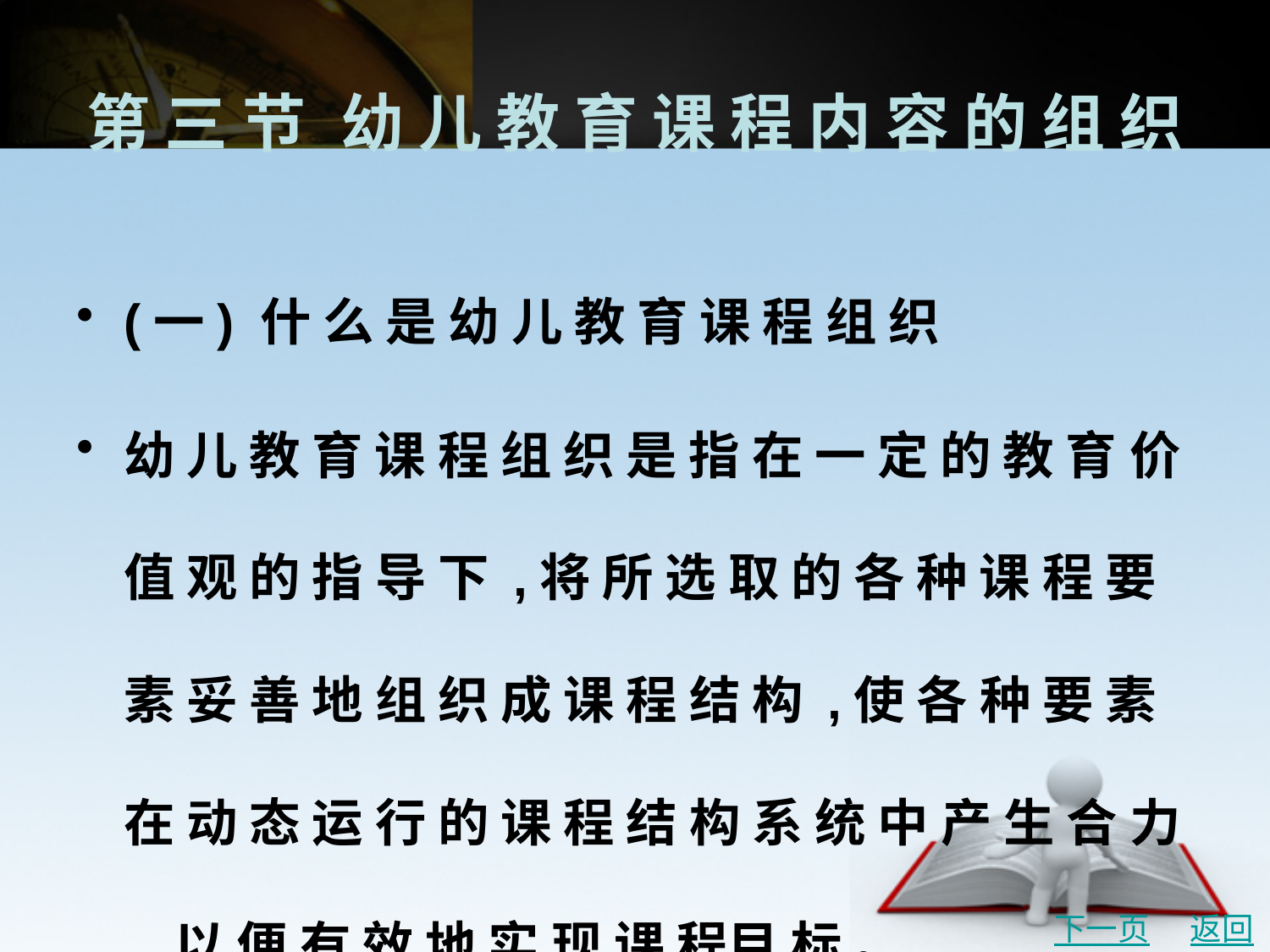

# 第 三 节	幼 儿 教 育 课 程 内 容 的 组 织
(一) 什 么 是 幼 儿 教 育 课 程 组 织
幼 儿 教 育 课 程 组 织 是 指 在 一 定 的 教 育 价 值 观 的 指 导 下 ,将 所 选 取 的 各 种 课 程 要 素 妥 善 地 组 织 成 课 程 结 构 ,使 各 种 要 素 在 动 态 运 行 的 课 程 结 构 系 统 中 产 生 合 力 ,以 便 有 效 地 实 现 课 程目 标 。
下一页
返回